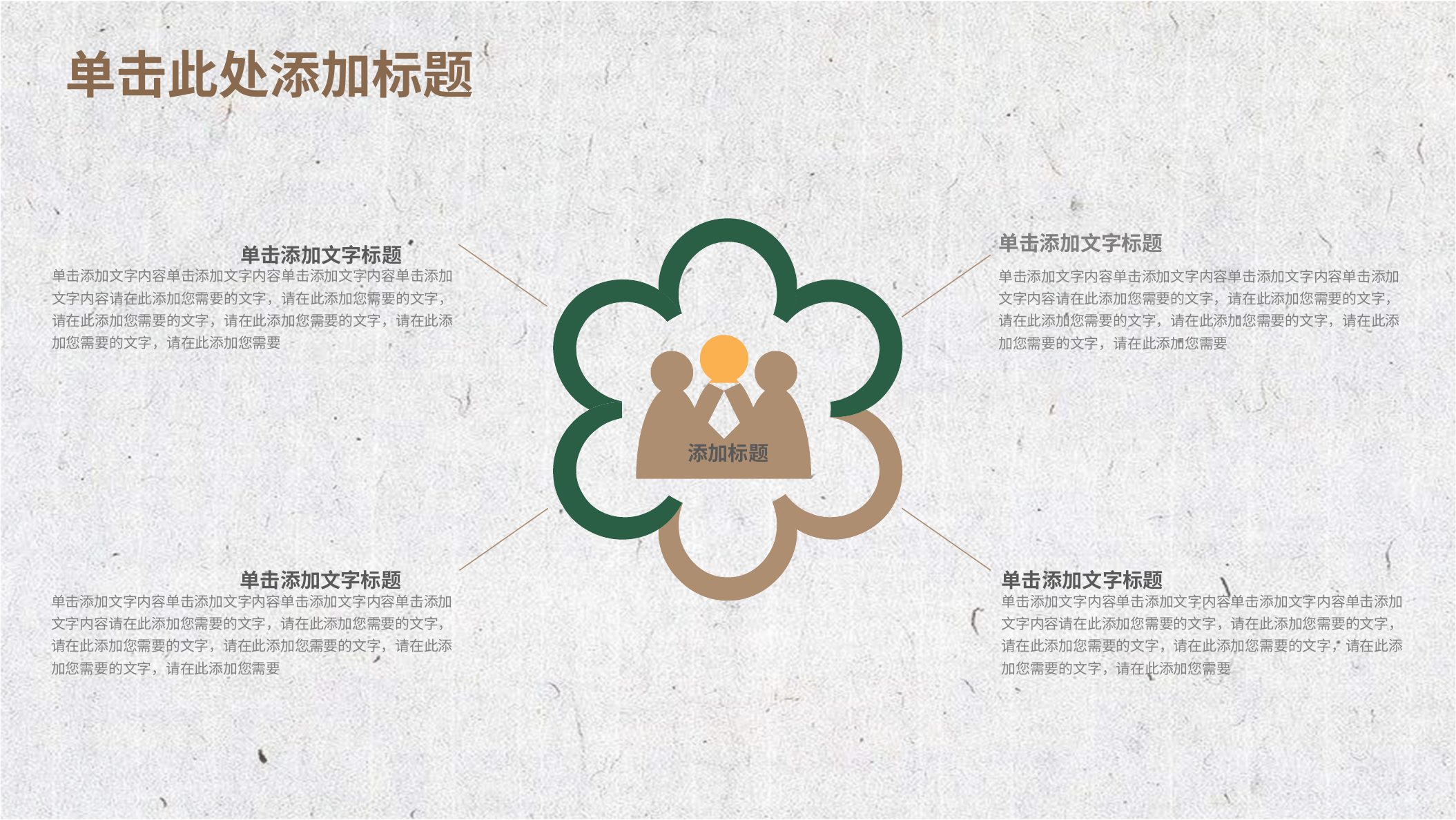

播放延迟符 可删除

单击添加文字标题
单击添加文字标题
单击添加文字内容单击添加文字内容单击添加文字内容单击添加文字内容请在此添加您需要的文字，请在此添加您需要的文字，请在此添加您需要的文字，请在此添加您需要的文字，请在此添加您需要的文字，请在此添加您需要

单击添加文字内容单击添加文字内容单击添加文字内容单击添加文字内容请在此添加您需要的文字，请在此添加您需要的文字，请在此添加您需要的文字，请在此添加您需要的文字，请在此添加您需要的文字，请在此添加您需要

添加标题

单击添加文字标题
单击添加文字标题
单击添加文字内容单击添加文字内容单击添加文字内容单击添加文字内容请在此添加您需要的文字，请在此添加您需要的文字，请在此添加您需要的文字，请在此添加您需要的文字，请在此添加您需要的文字，请在此添加您需要

单击添加文字内容单击添加文字内容单击添加文字内容单击添加文字内容请在此添加您需要的文字，请在此添加您需要的文字，请在此添加您需要的文字，请在此添加您需要的文字，请在此添加您需要的文字，请在此添加您需要